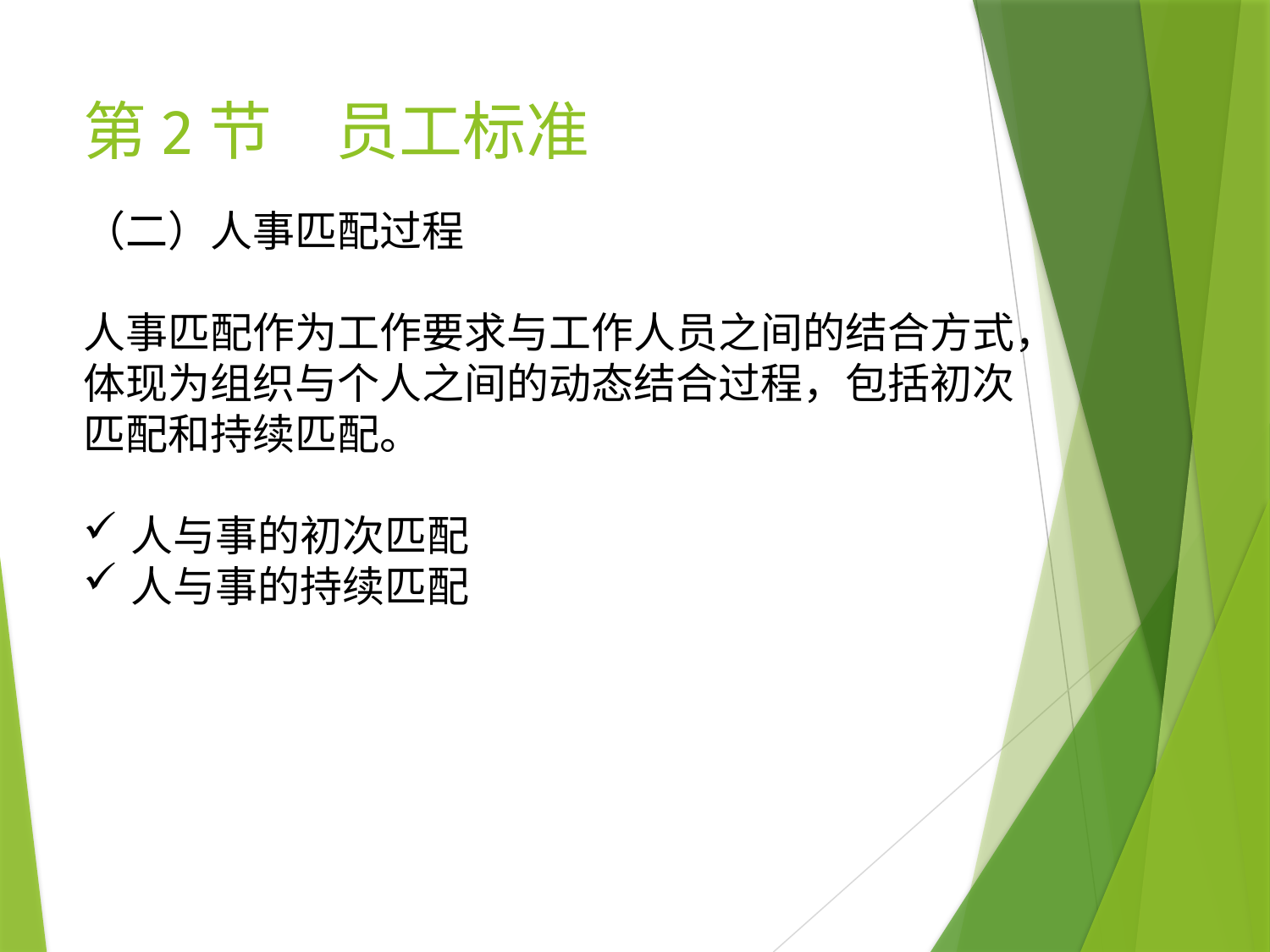

# 第2节　员工标准
（二）人事匹配过程

人事匹配作为工作要求与工作人员之间的结合方式，体现为组织与个人之间的动态结合过程，包括初次匹配和持续匹配。

人与事的初次匹配
人与事的持续匹配